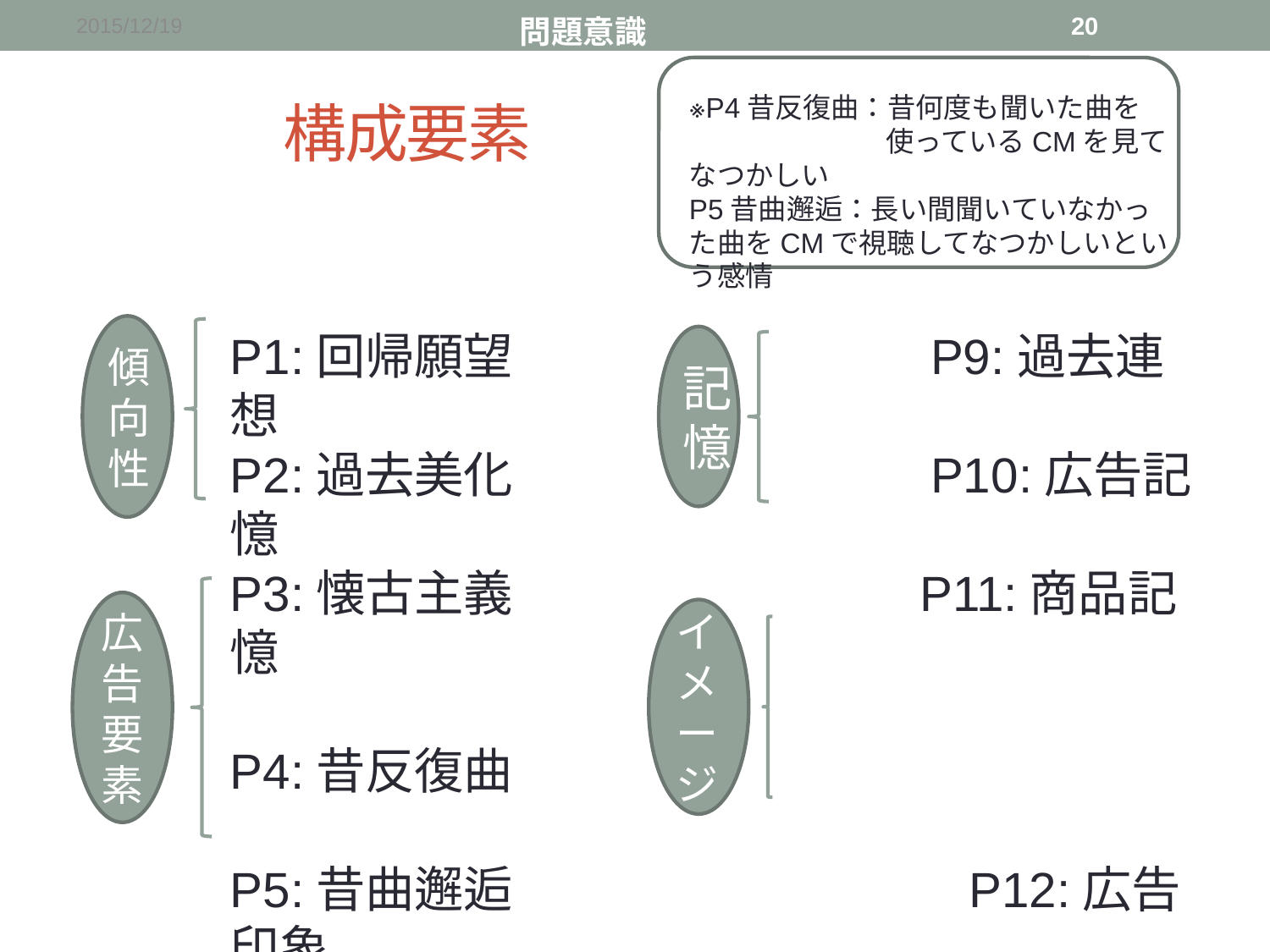

2015/12/19
20
問題意識

※P4昔反復曲：昔何度も聞いた曲を　　　　　　　　使っているCMを見てなつかしい
P5昔曲邂逅：長い間聞いていなかった曲をCMで視聴してなつかしいという感情
# 構成要素
傾向性

P1:回帰願望　　　　　　　　 P9:過去連想
P2:過去美化　　　　　　　　 P10:広告記憶
P3:懐古主義　　　　　　　　P11:商品記憶

P4:昔反復曲
P5:昔曲邂逅　　　　　　　　　P12:広告印象
P6:過去場面　　　　　　　　　P13:広告好意
P7:広告懐古　　　　　　　　　P14:広告親和
P8:懐古注目
で構成されている
記憶

広告要素
イメージ